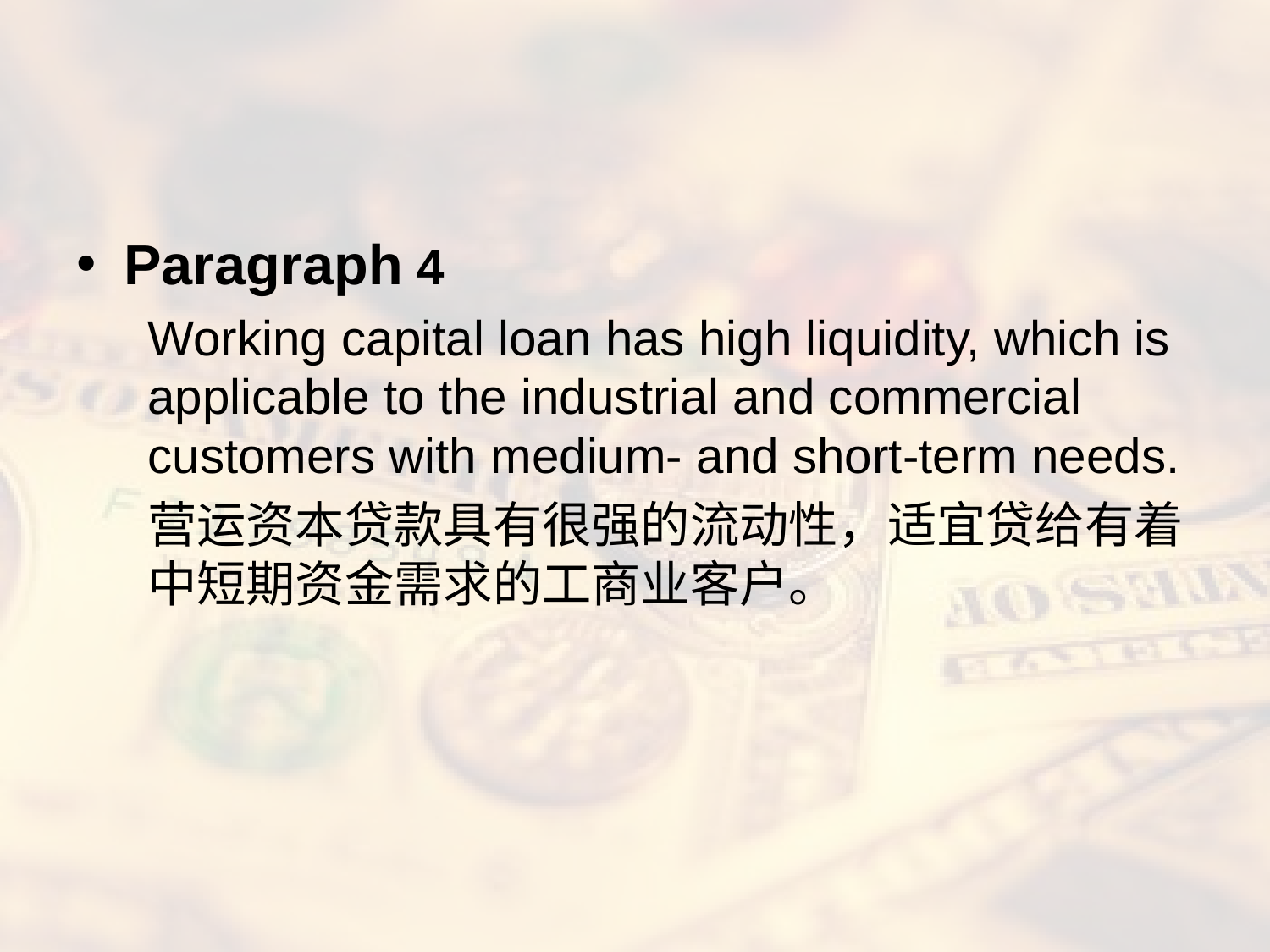

#
Paragraph 4
Working capital loan has high liquidity, which is applicable to the industrial and commercial customers with medium- and short-term needs.
营运资本贷款具有很强的流动性，适宜贷给有着中短期资金需求的工商业客户。